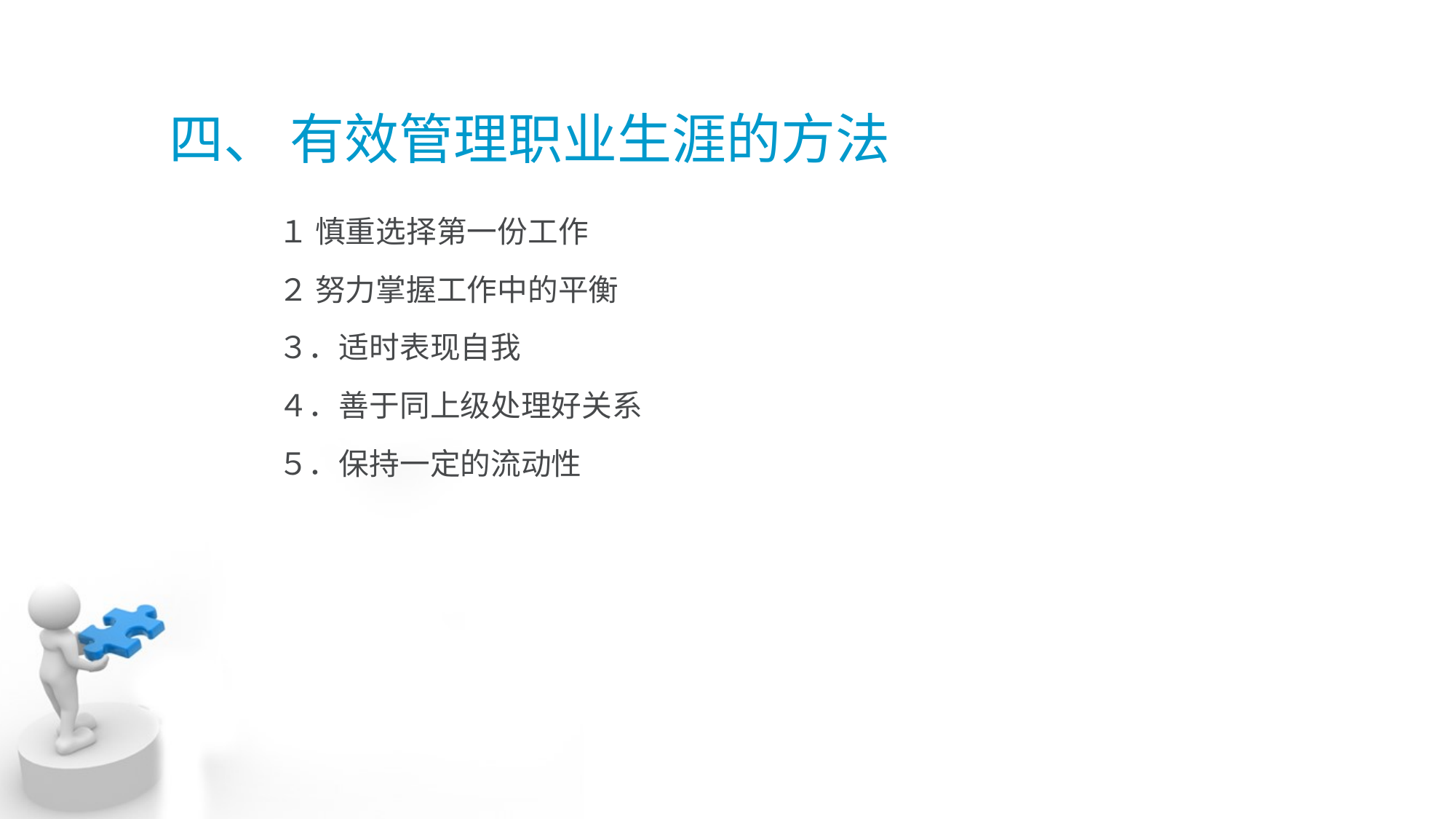

# 四、 有效管理职业生涯的方法
	１ 慎重选择第一份工作
	２ 努力掌握工作中的平衡
	３．适时表现自我
	４．善于同上级处理好关系
	５．保持一定的流动性